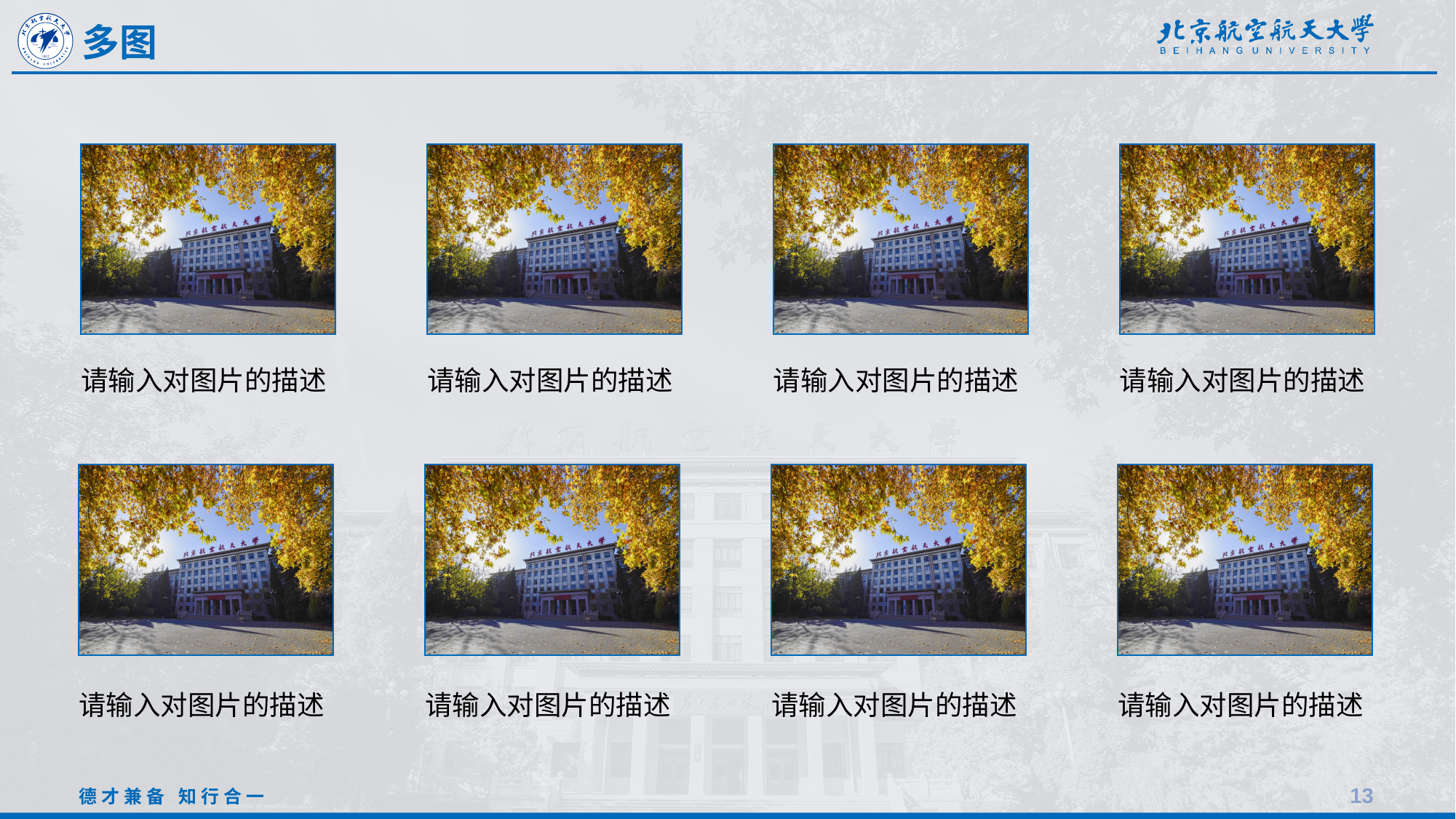

多图

请输入对图片的描述
请输入对图片的描述
请输入对图片的描述
请输入对图片的描述

请输入对图片的描述
请输入对图片的描述
请输入对图片的描述
请输入对图片的描述
13